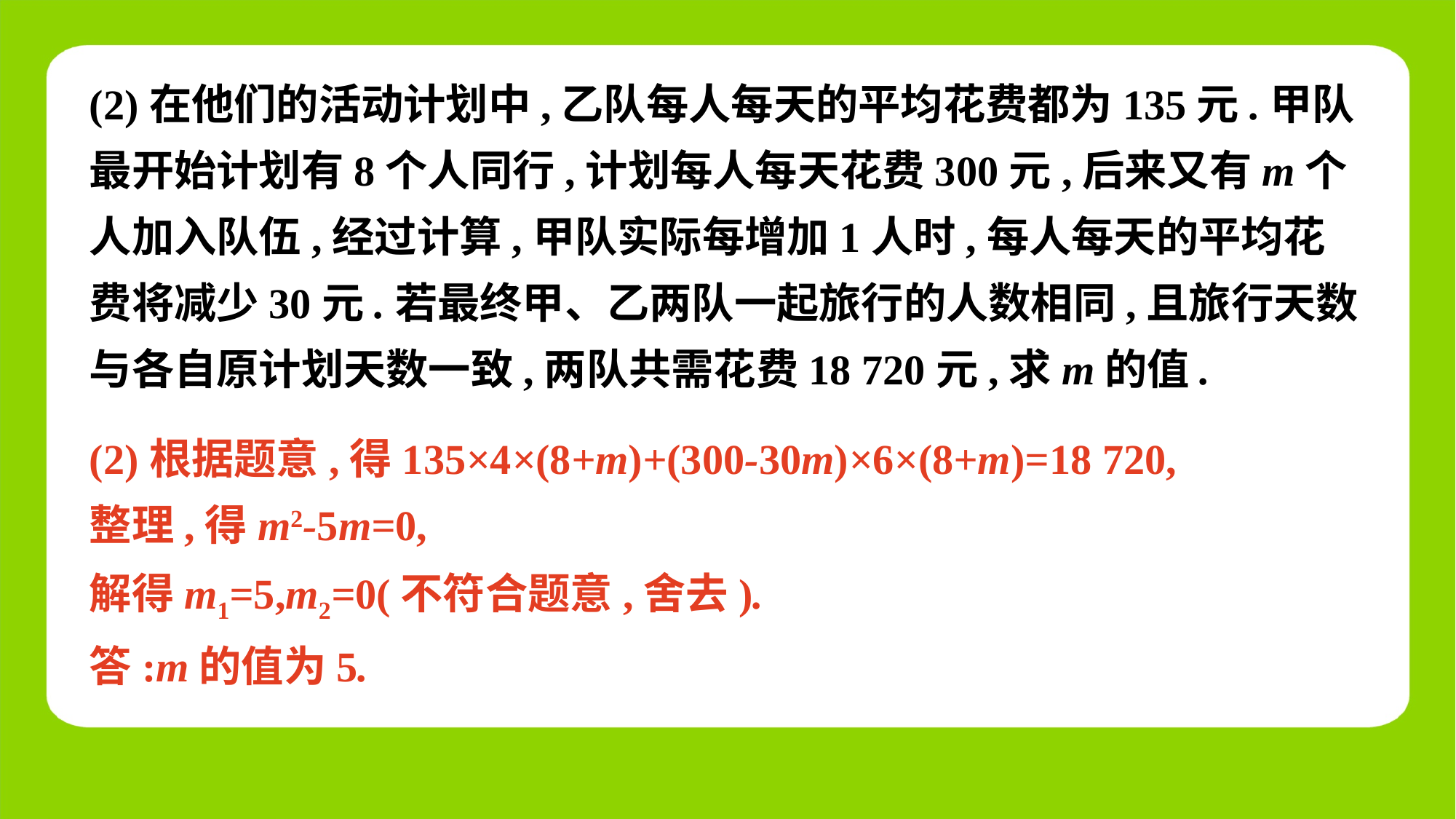

(2)在他们的活动计划中,乙队每人每天的平均花费都为135元.甲队最开始计划有8个人同行,计划每人每天花费300元,后来又有m个人加入队伍,经过计算,甲队实际每增加1人时,每人每天的平均花费将减少30元.若最终甲、乙两队一起旅行的人数相同,且旅行天数与各自原计划天数一致,两队共需花费18 720元,求m的值.
(2)根据题意,得135×4×(8+m)+(300-30m)×6×(8+m)=18 720,
整理,得m2-5m=0,
解得m1=5,m2=0(不符合题意,舍去).
答:m的值为5.